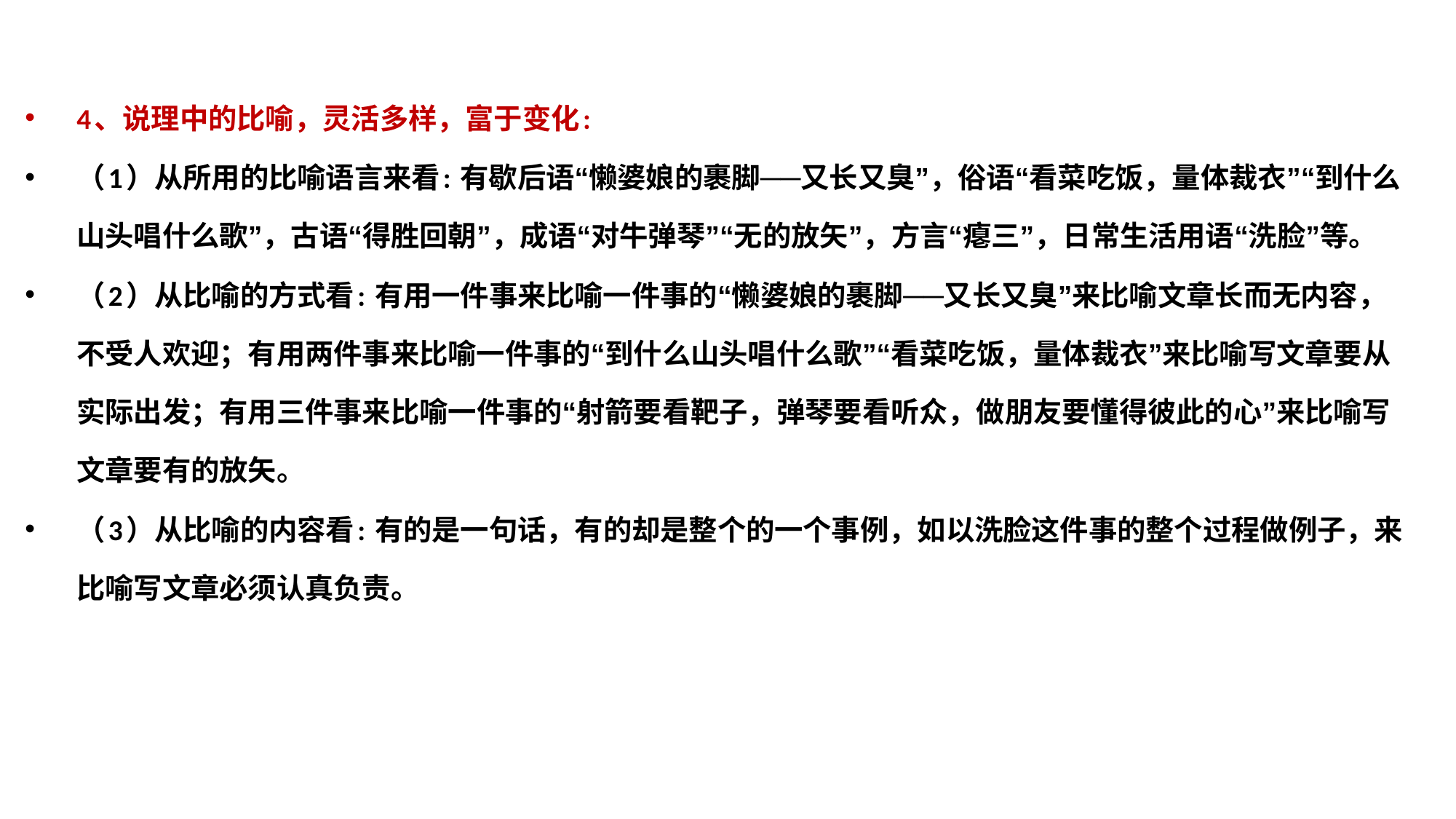

4、说理中的比喻，灵活多样，富于变化:
（1）从所用的比喻语言来看: 有歇后语“懒婆娘的裹脚──又长又臭”，俗语“看菜吃饭，量体裁衣”“到什么山头唱什么歌”，古语“得胜回朝”，成语“对牛弹琴”“无的放矢”，方言“瘪三”，日常生活用语“洗脸”等。
（2）从比喻的方式看: 有用一件事来比喻一件事的“懒婆娘的裹脚──又长又臭”来比喻文章长而无内容，不受人欢迎；有用两件事来比喻一件事的“到什么山头唱什么歌”“看菜吃饭，量体裁衣”来比喻写文章要从实际出发；有用三件事来比喻一件事的“射箭要看靶子，弹琴要看听众，做朋友要懂得彼此的心”来比喻写文章要有的放矢。
（3）从比喻的内容看: 有的是一句话，有的却是整个的一个事例，如以洗脸这件事的整个过程做例子，来比喻写文章必须认真负责。